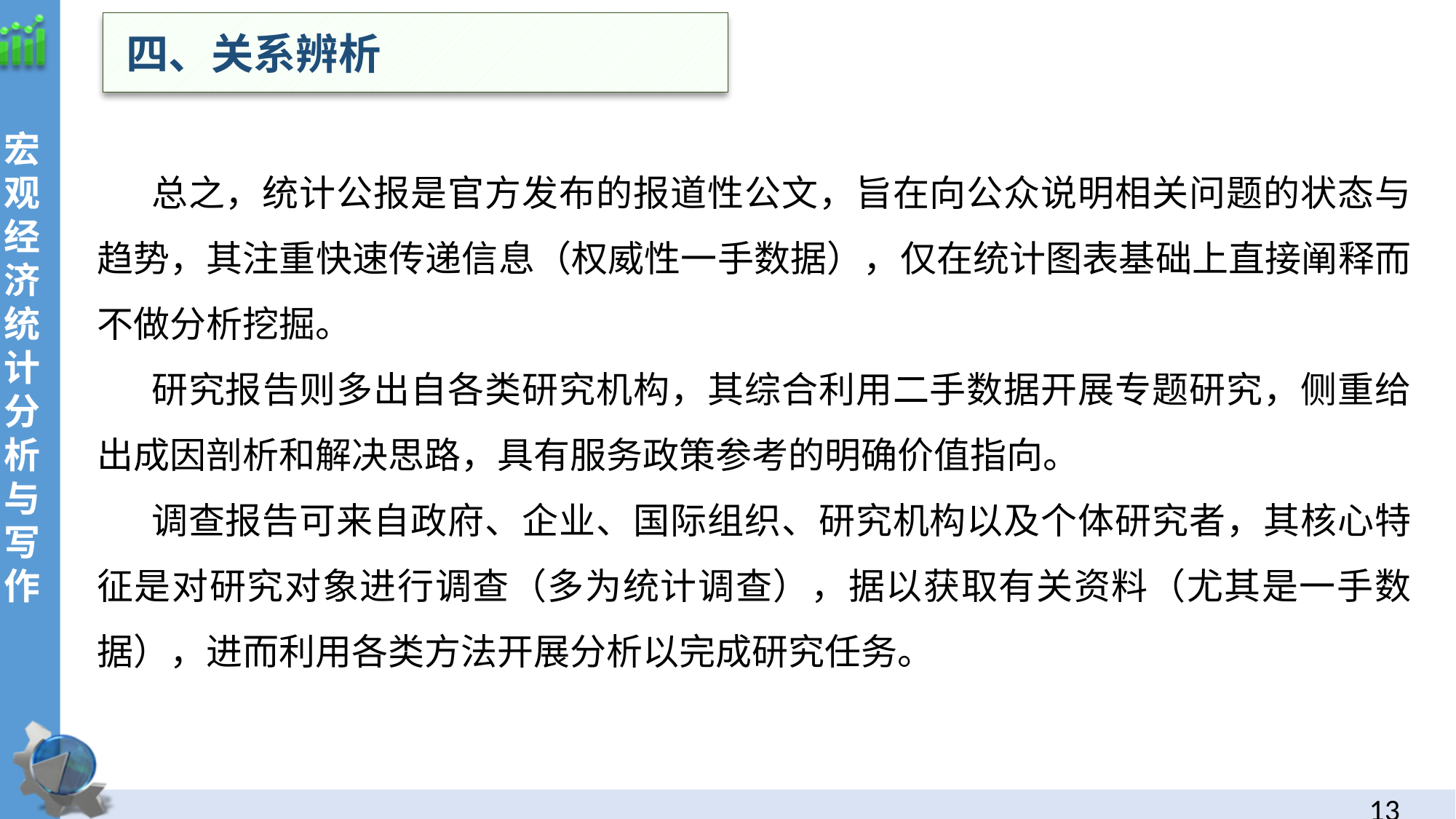

四、关系辨析

总之，统计公报是官方发布的报道性公文，旨在向公众说明相关问题的状态与趋势，其注重快速传递信息（权威性一手数据），仅在统计图表基础上直接阐释而不做分析挖掘。
研究报告则多出自各类研究机构，其综合利用二手数据开展专题研究，侧重给出成因剖析和解决思路，具有服务政策参考的明确价值指向。
调查报告可来自政府、企业、国际组织、研究机构以及个体研究者，其核心特征是对研究对象进行调查（多为统计调查），据以获取有关资料（尤其是一手数据），进而利用各类方法开展分析以完成研究任务。
13